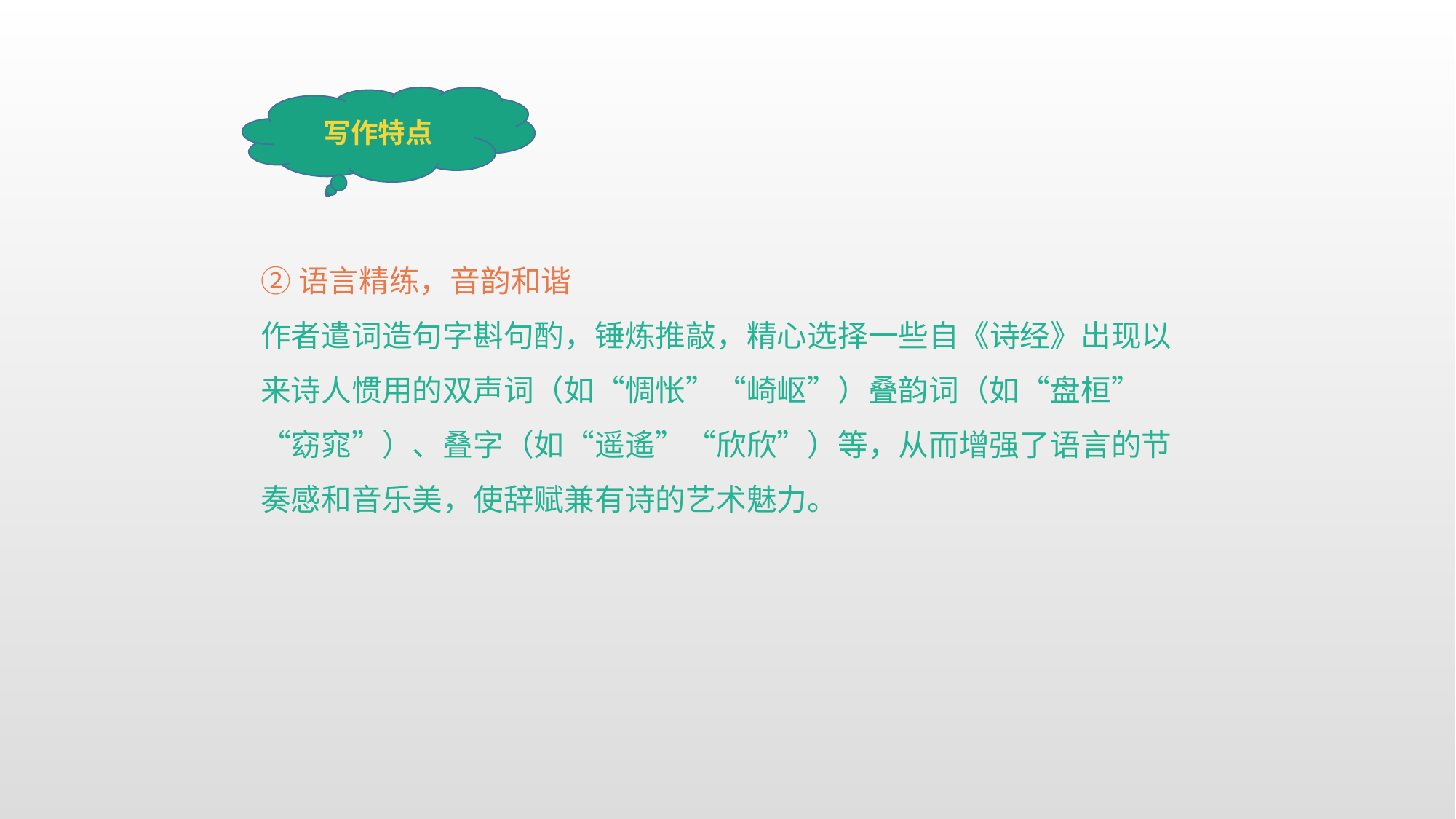

写作特点
②语言精练，音韵和谐
作者遣词造句字斟句酌，锤炼推敲，精心选择一些自《诗经》出现以来诗人惯用的双声词（如“惆怅”“崎岖”）叠韵词（如“盘桓”“窈窕”）、叠字（如“遥遙”“欣欣”）等，从而增强了语言的节奏感和音乐美，使辞赋兼有诗的艺术魅力。